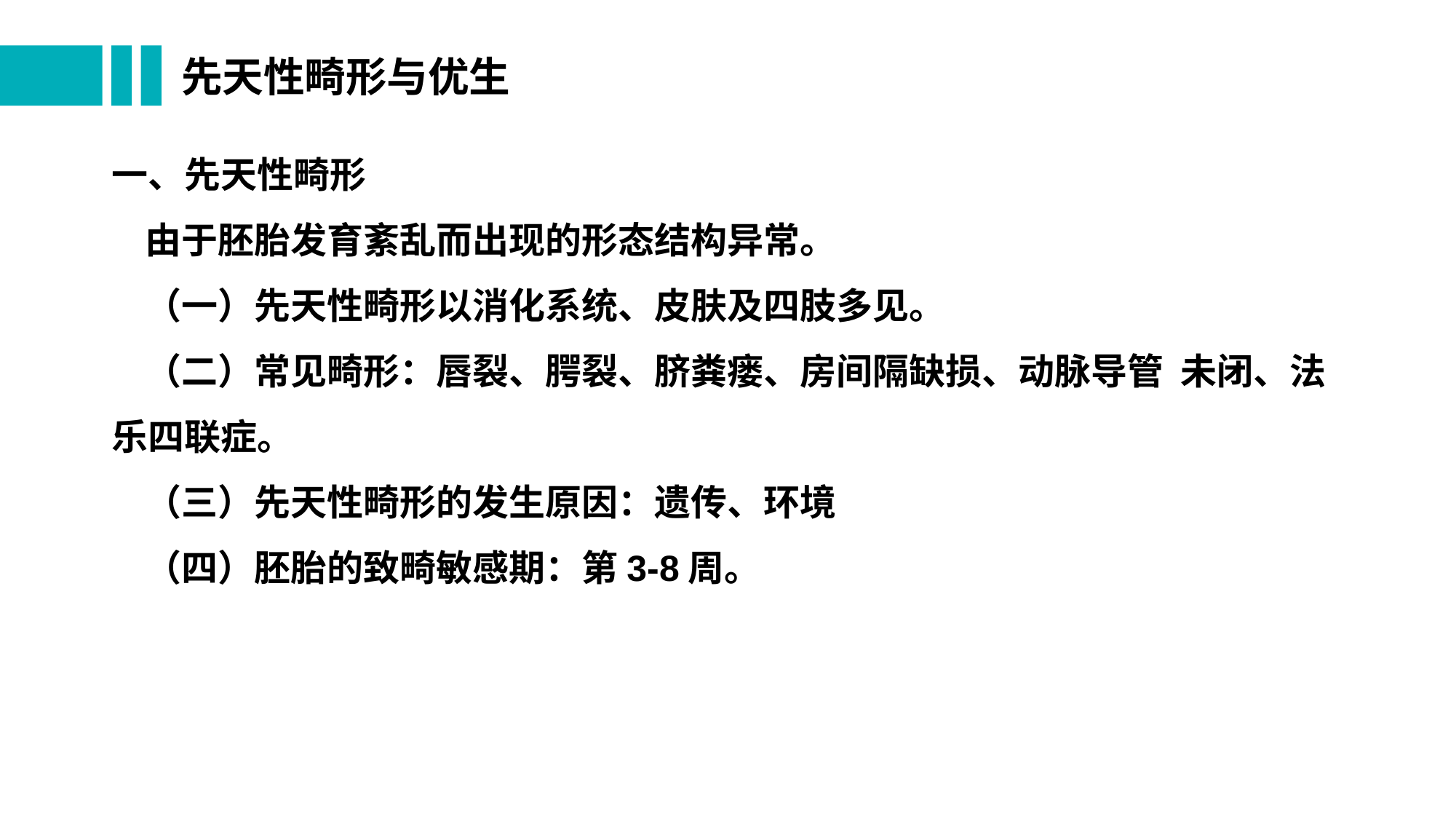

# 先天性畸形与优生

一、先天性畸形
   由于胚胎发育紊乱而出现的形态结构异常。
   （一）先天性畸形以消化系统、皮肤及四肢多见。
   （二）常见畸形：唇裂、腭裂、脐粪瘘、房间隔缺损、动脉导管  未闭、法乐四联症。
   （三）先天性畸形的发生原因：遗传、环境
   （四）胚胎的致畸敏感期：第3-8周。